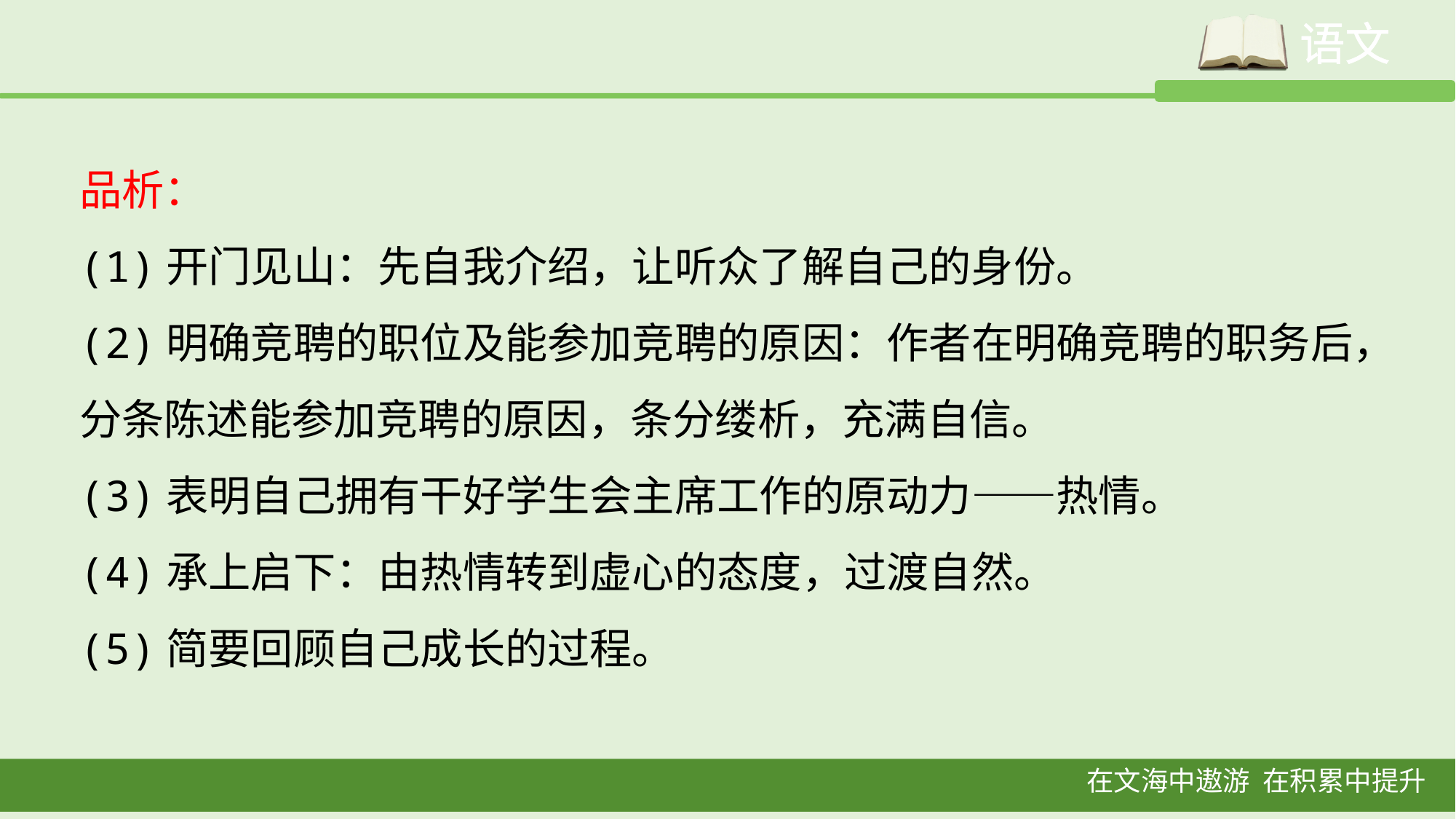

品析：
(1)开门见山：先自我介绍，让听众了解自己的身份。
(2)明确竞聘的职位及能参加竞聘的原因：作者在明确竞聘的职务后，分条陈述能参加竞聘的原因，条分缕析，充满自信。
(3)表明自己拥有干好学生会主席工作的原动力——热情。
(4)承上启下：由热情转到虚心的态度，过渡自然。
(5)简要回顾自己成长的过程。